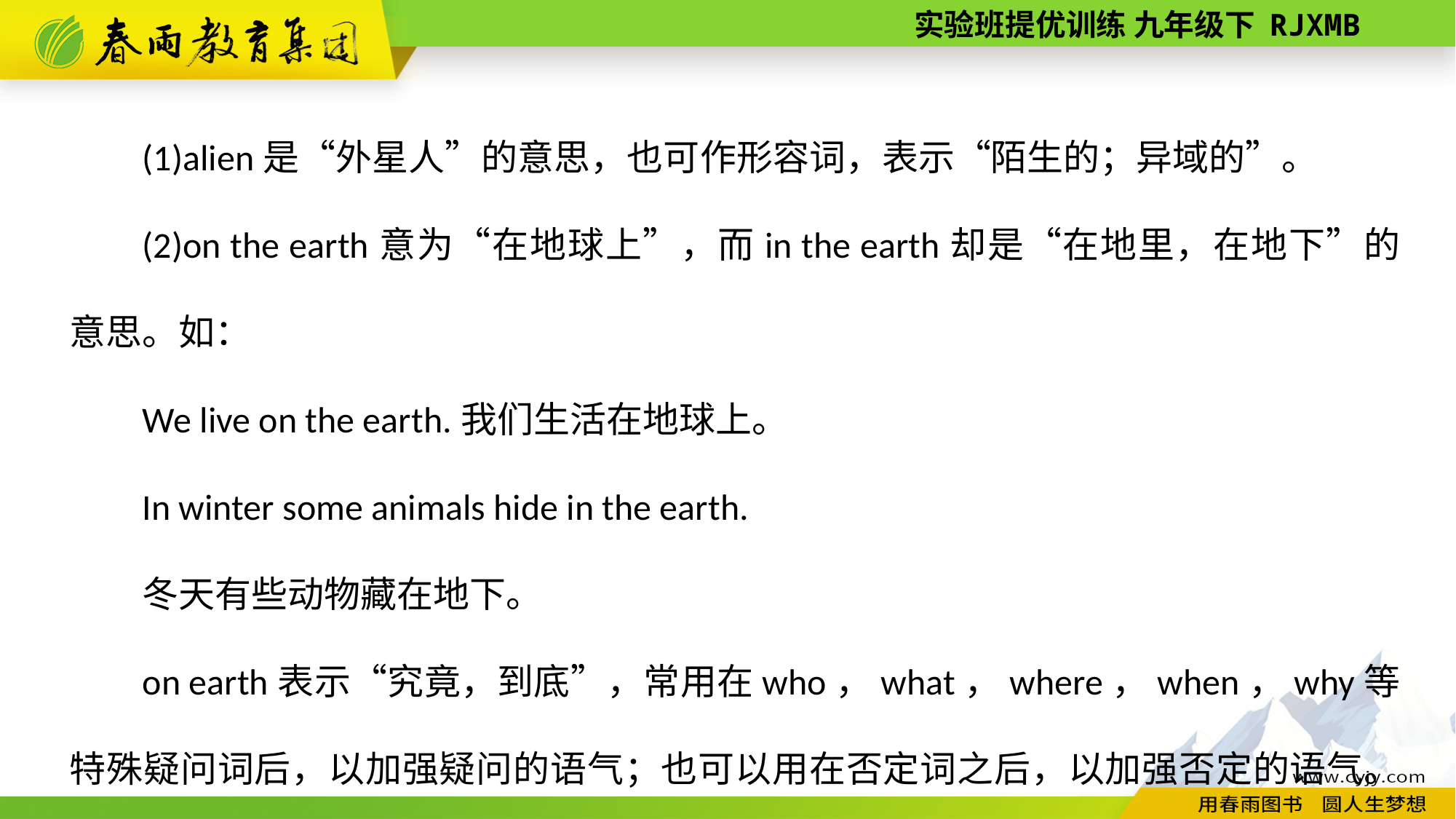

(1)alien是“外星人”的意思，也可作形容词，表示“陌生的；异域的”。
(2)on the earth意为“在地球上”，而in the earth却是“在地里，在地下”的意思。如：
We live on the earth.我们生活在地球上。
In winter some animals hide in the earth.
冬天有些动物藏在地下。
on earth表示“究竟，到底”，常用在who，what，where，when，why等特殊疑问词后，以加强疑问的语气；也可以用在否定词之后，以加强否定的语气。如：